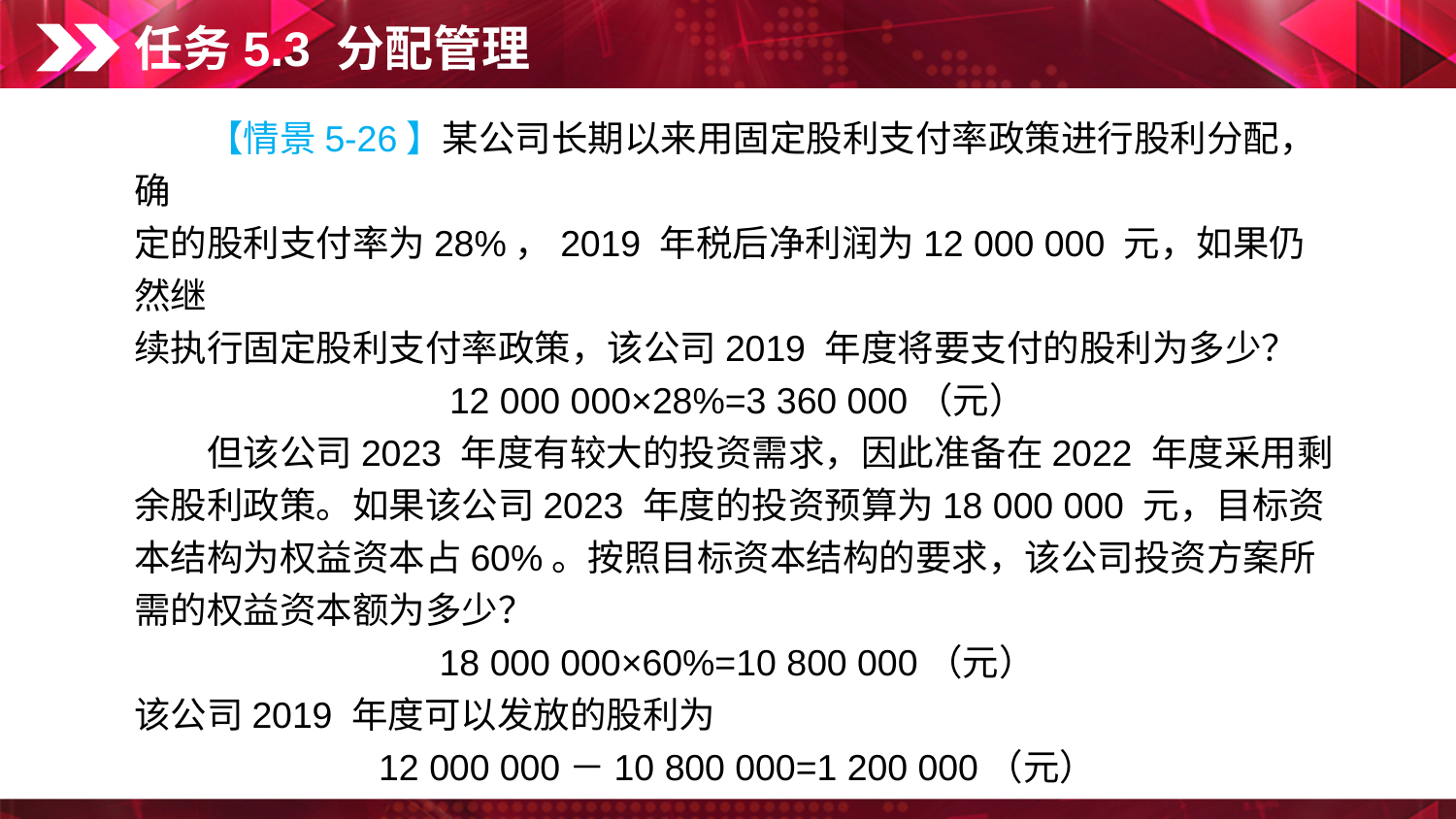

任务5.3 分配管理

　　【情景5-26】某公司长期以来用固定股利支付率政策进行股利分配，确
定的股利支付率为28%，2019 年税后净利润为12 000 000 元，如果仍然继
续执行固定股利支付率政策，该公司2019 年度将要支付的股利为多少？
12 000 000×28%=3 360 000（元）
　　但该公司2023 年度有较大的投资需求，因此准备在2022 年度采用剩余股利政策。如果该公司2023 年度的投资预算为18 000 000 元，目标资本结构为权益资本占60%。按照目标资本结构的要求，该公司投资方案所需的权益资本额为多少？
18 000 000×60%=10 800 000（元）
该公司2019 年度可以发放的股利为
12 000 000－10 800 000=1 200 000（元）